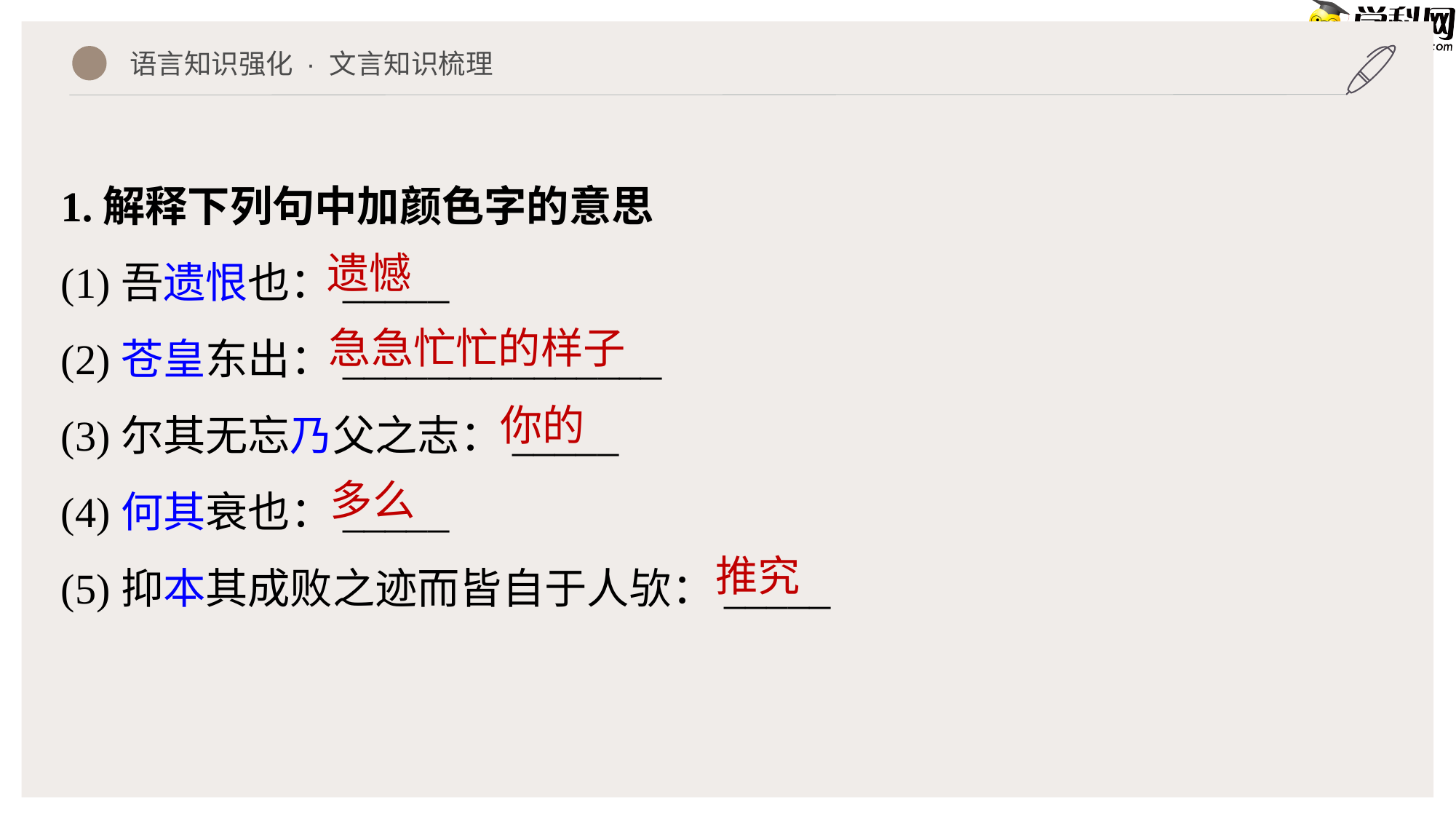

语言知识强化 · 文言知识梳理

1.解释下列句中加颜色字的意思
(1)吾遗恨也：_____
(2)苍皇东出：_______________
(3)尔其无忘乃父之志：_____
(4)何其衰也：_____
(5)抑本其成败之迹而皆自于人欤：_____
遗憾
急急忙忙的样子
你的
多么
推究